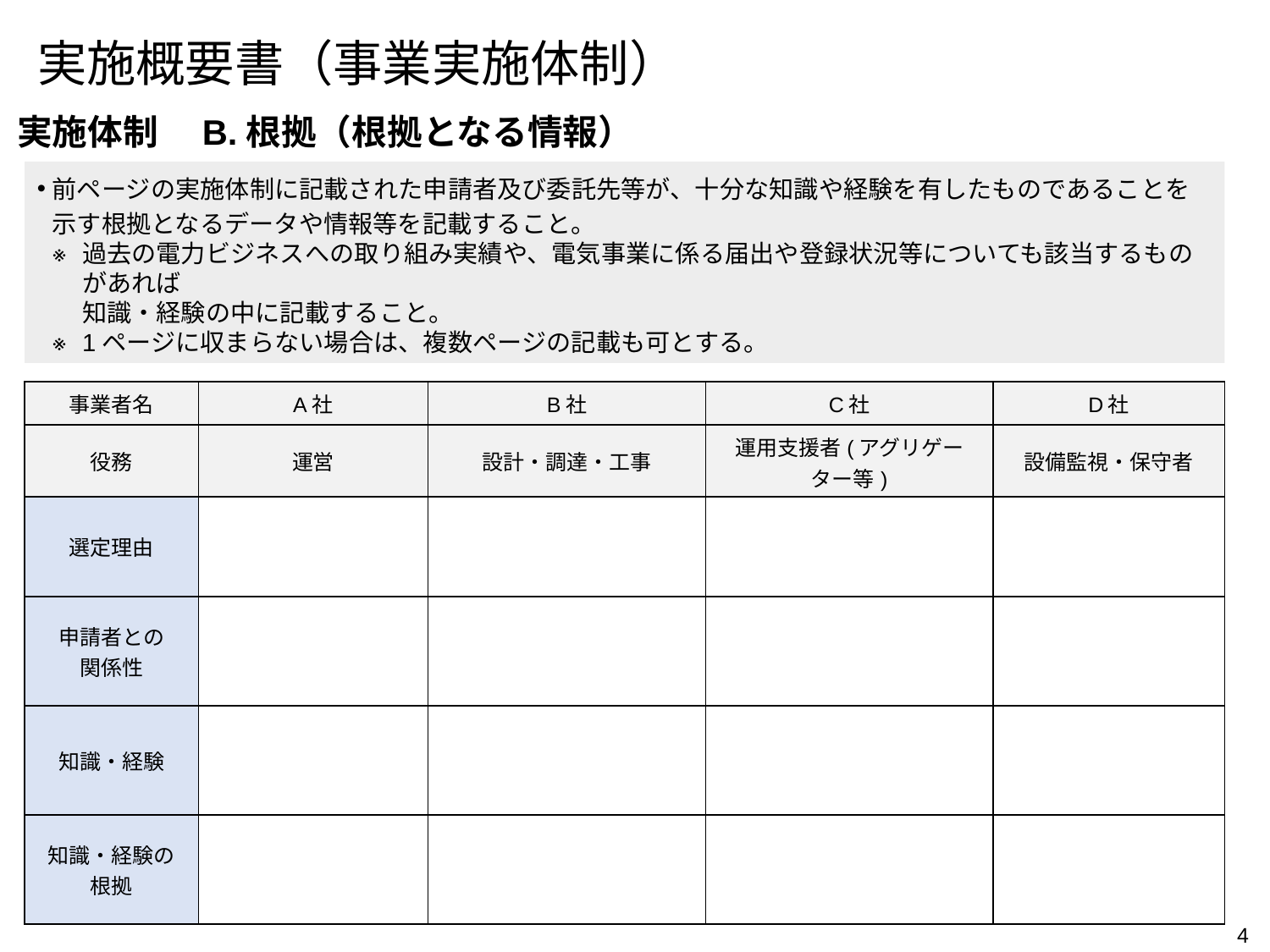

# 実施概要書（事業実施体制）
実施体制　B.根拠（根拠となる情報）
前ページの実施体制に記載された申請者及び委託先等が、十分な知識や経験を有したものであることを示す根拠となるデータや情報等を記載すること。
過去の電力ビジネスへの取り組み実績や、電気事業に係る届出や登録状況等についても該当するものがあれば
知識・経験の中に記載すること。
1ページに収まらない場合は、複数ページの記載も可とする。
| 事業者名 | A社 | B社 | C社 | D社 |
| --- | --- | --- | --- | --- |
| 役務 | 運営 | 設計・調達・工事 | 運用支援者(アグリゲーター等) | 設備監視・保守者 |
| 選定理由 |  |  |  |  |
| 申請者との 関係性 |  |  |  |  |
| 知識・経験 |  |  |  |  |
| 知識・経験の 根拠 |  |  |  |  |